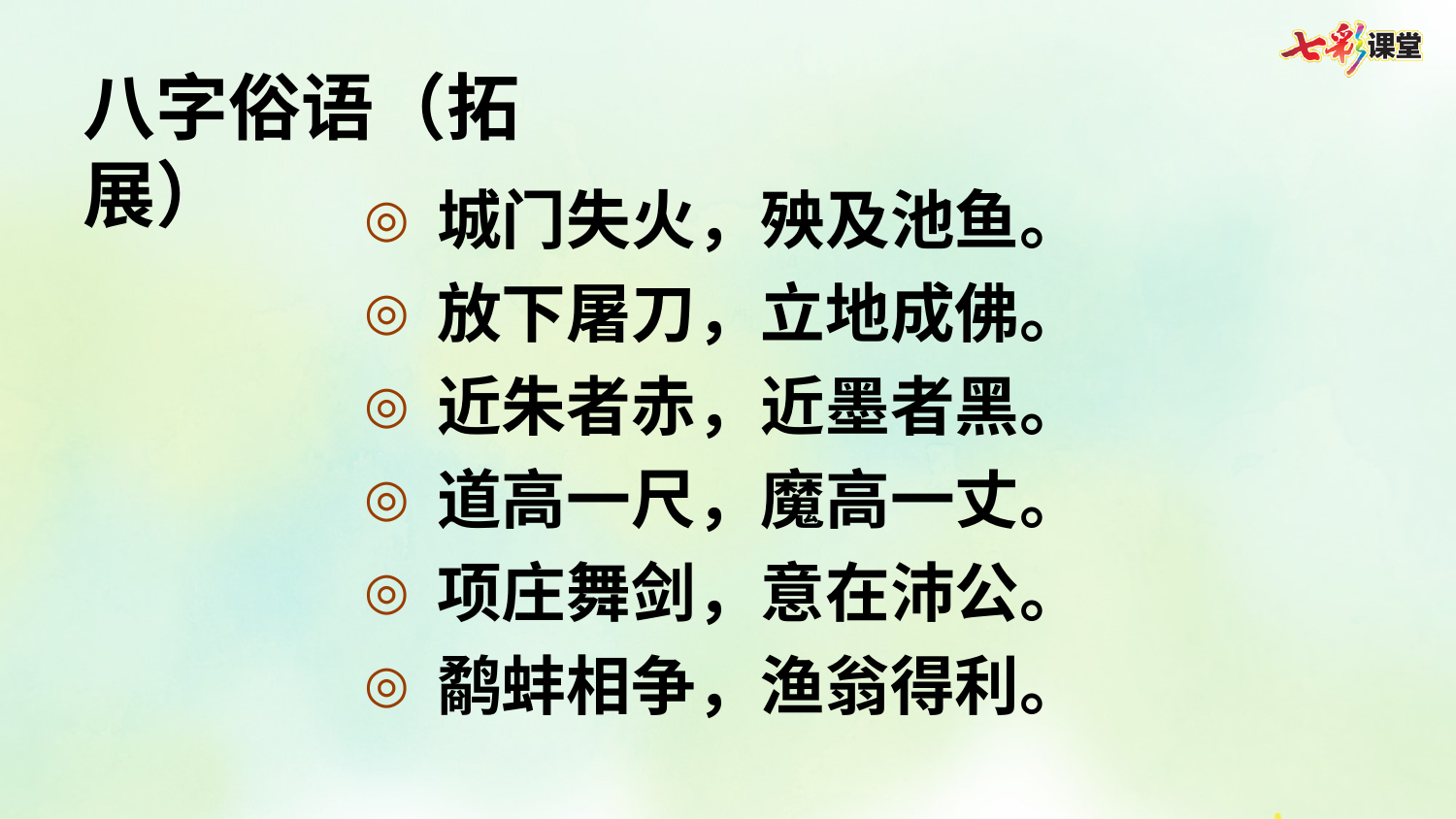

八字俗语（拓展）
城门失火，殃及池鱼。
放下屠刀，立地成佛。
近朱者赤，近墨者黑。
道高一尺，魔高一丈。
项庄舞剑，意在沛公。
鹬蚌相争，渔翁得利。